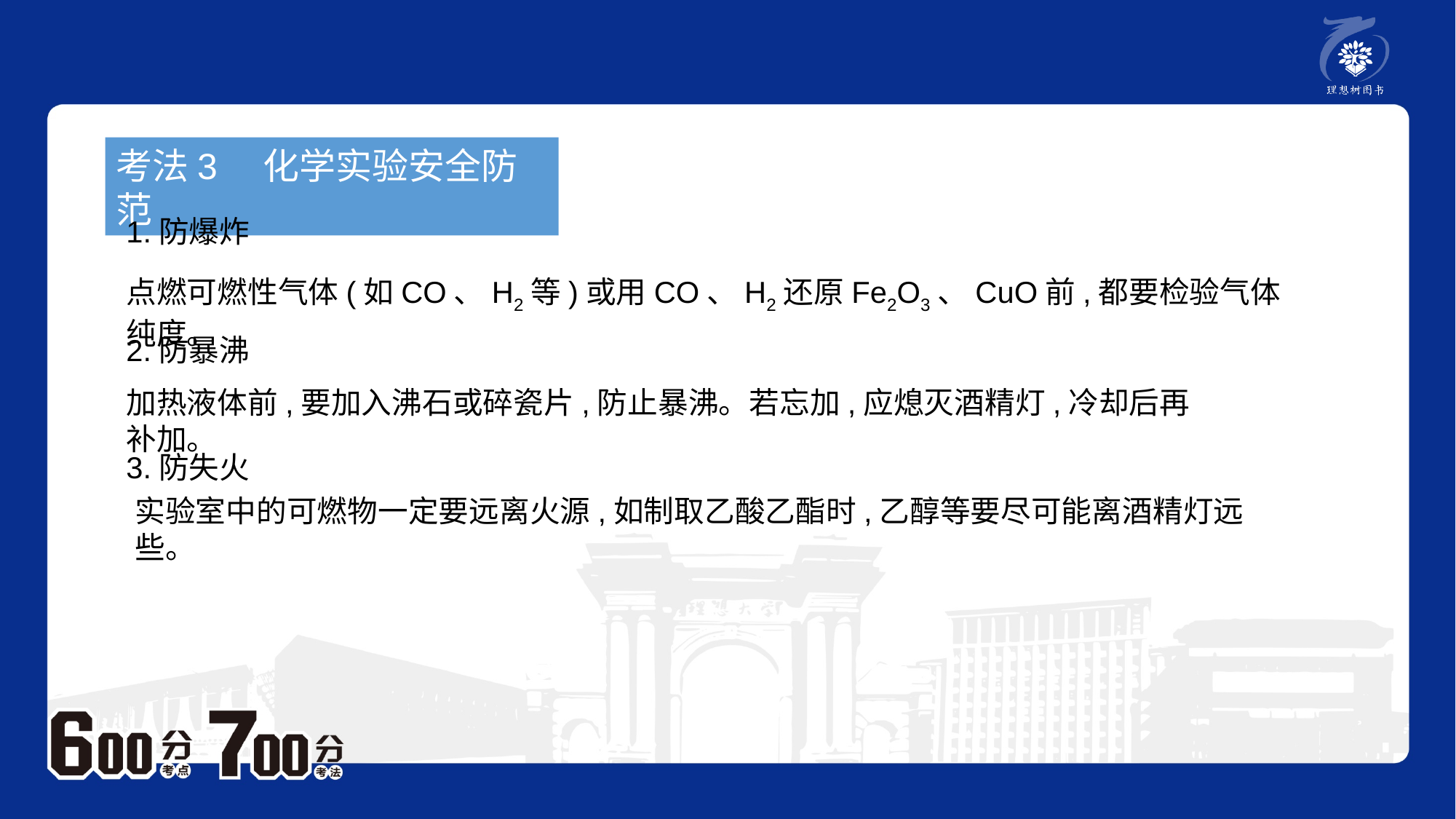

考法3　化学实验安全防范
1.防爆炸
点燃可燃性气体(如CO、H2等)或用CO、H2还原Fe2O3、CuO前,都要检验气体纯度。
2.防暴沸
加热液体前,要加入沸石或碎瓷片,防止暴沸。若忘加,应熄灭酒精灯,冷却后再补加。
3.防失火
实验室中的可燃物一定要远离火源,如制取乙酸乙酯时,乙醇等要尽可能离酒精灯远些。